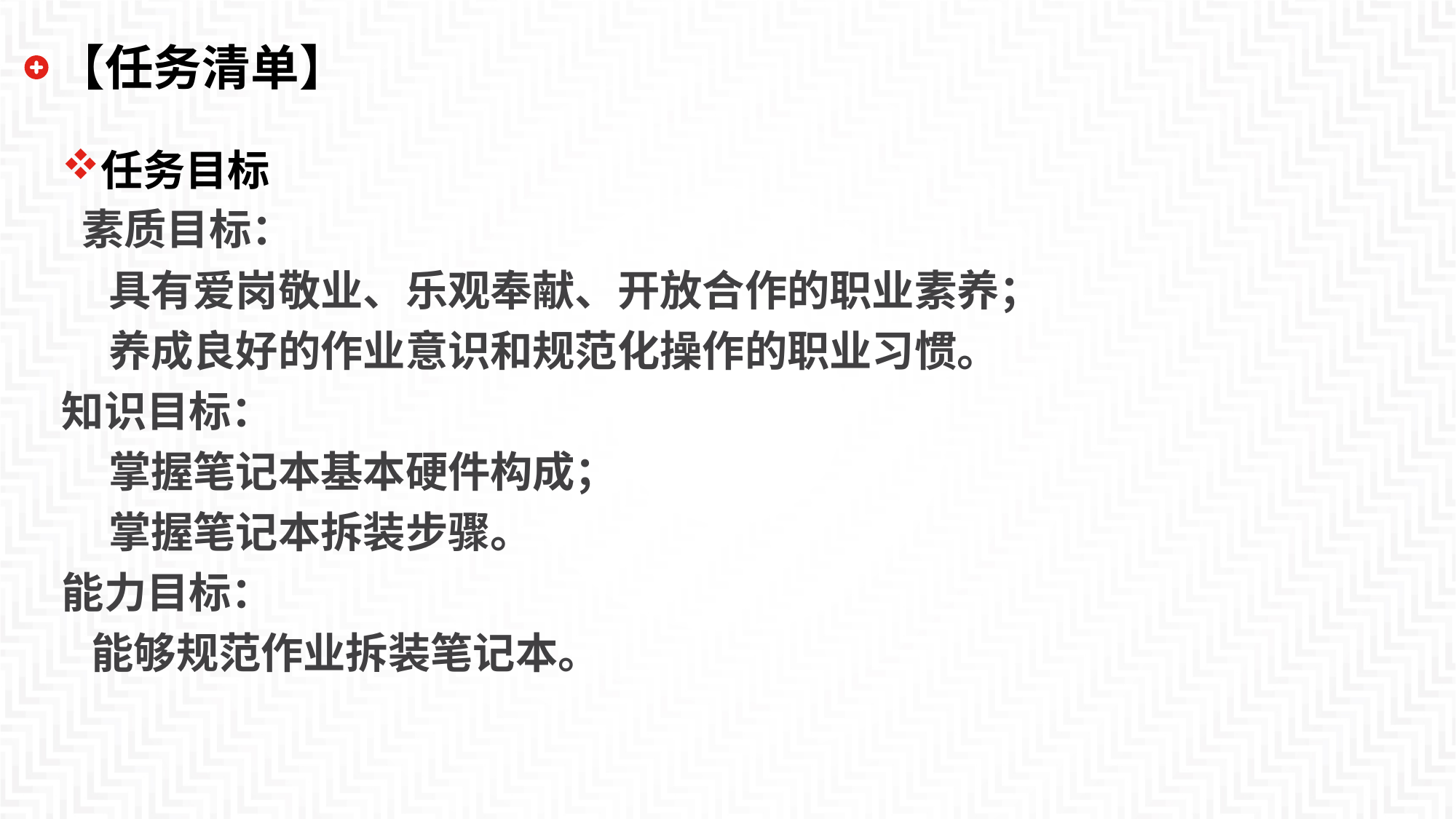

# 【任务清单】

任务目标
 素质目标：
 具有爱岗敬业、乐观奉献、开放合作的职业素养；
 养成良好的作业意识和规范化操作的职业习惯。
知识目标：
 掌握笔记本基本硬件构成；
 掌握笔记本拆装步骤。
能力目标：
  能够规范作业拆装笔记本。